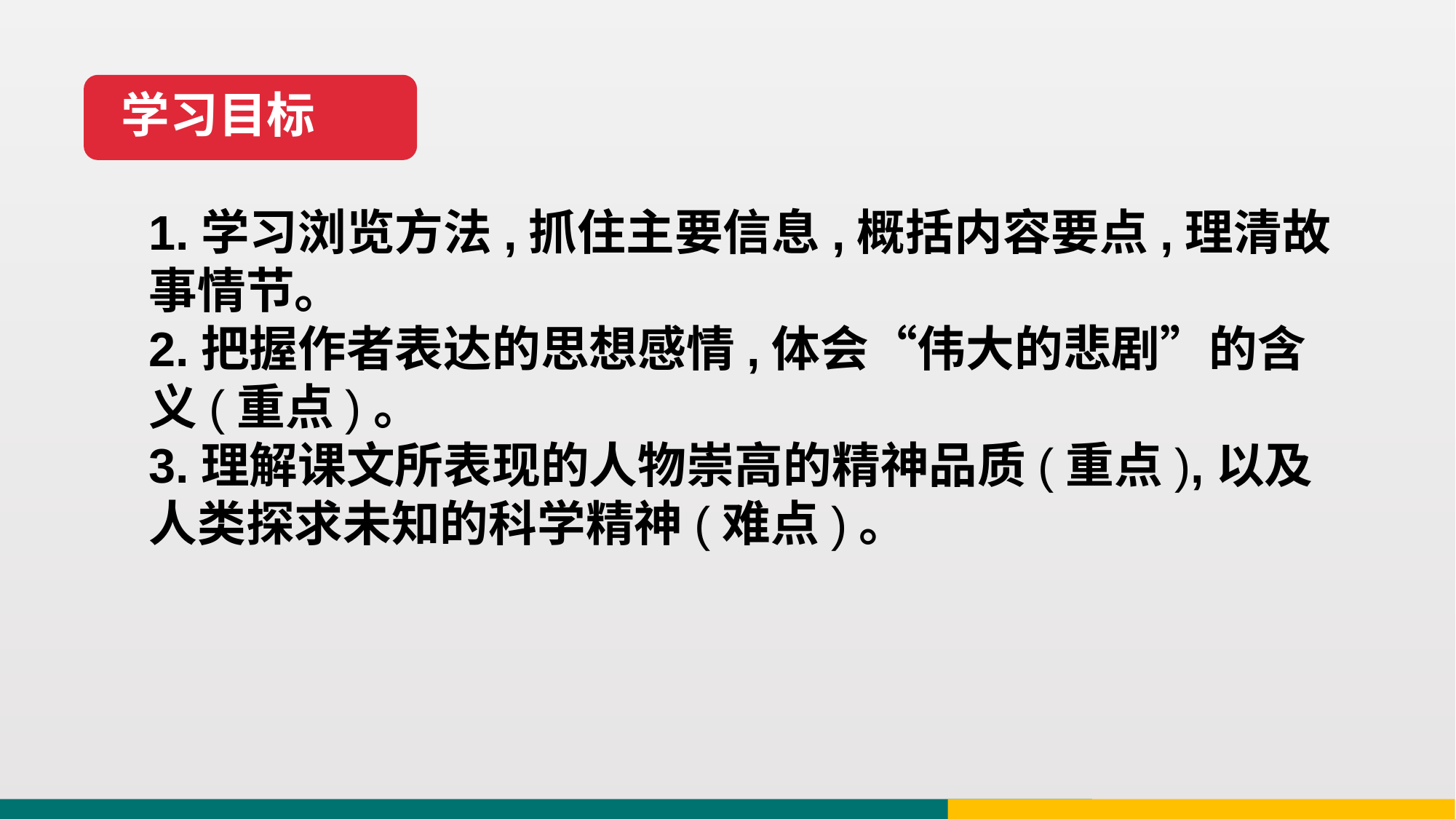

学习目标
1.学习浏览方法,抓住主要信息,概括内容要点,理清故事情节。
2.把握作者表达的思想感情,体会“伟大的悲剧”的含义(重点)。
3.理解课文所表现的人物崇高的精神品质(重点),以及人类探求未知的科学精神(难点)。